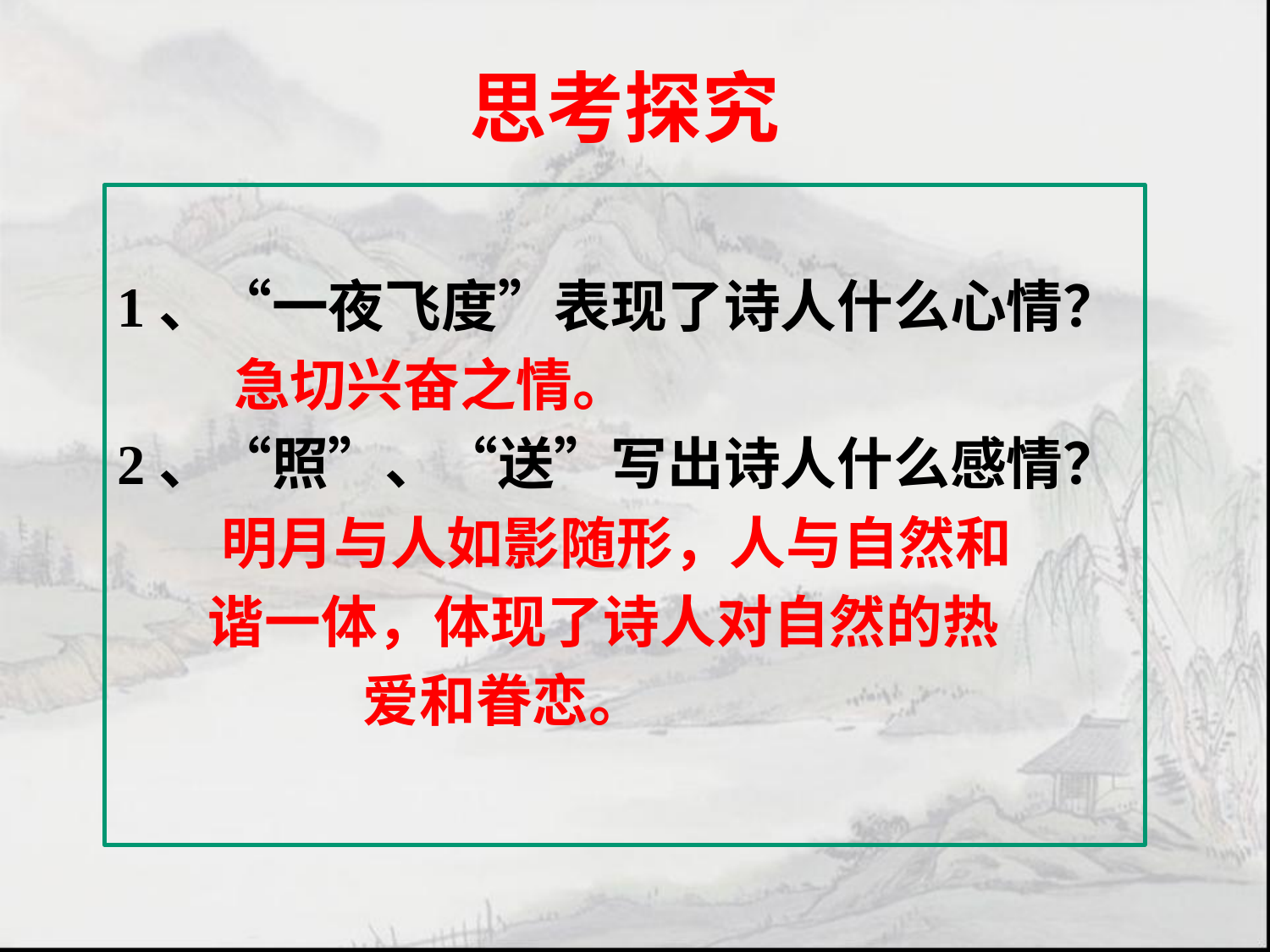

# 思考探究

1、“一夜飞度”表现了诗人什么心情？
        急切兴奋之情。
2、“照”、“送”写出诗人什么感情？
       明月与人如影随形，人与自然和
      谐一体，体现了诗人对自然的热
                  爱和眷恋。